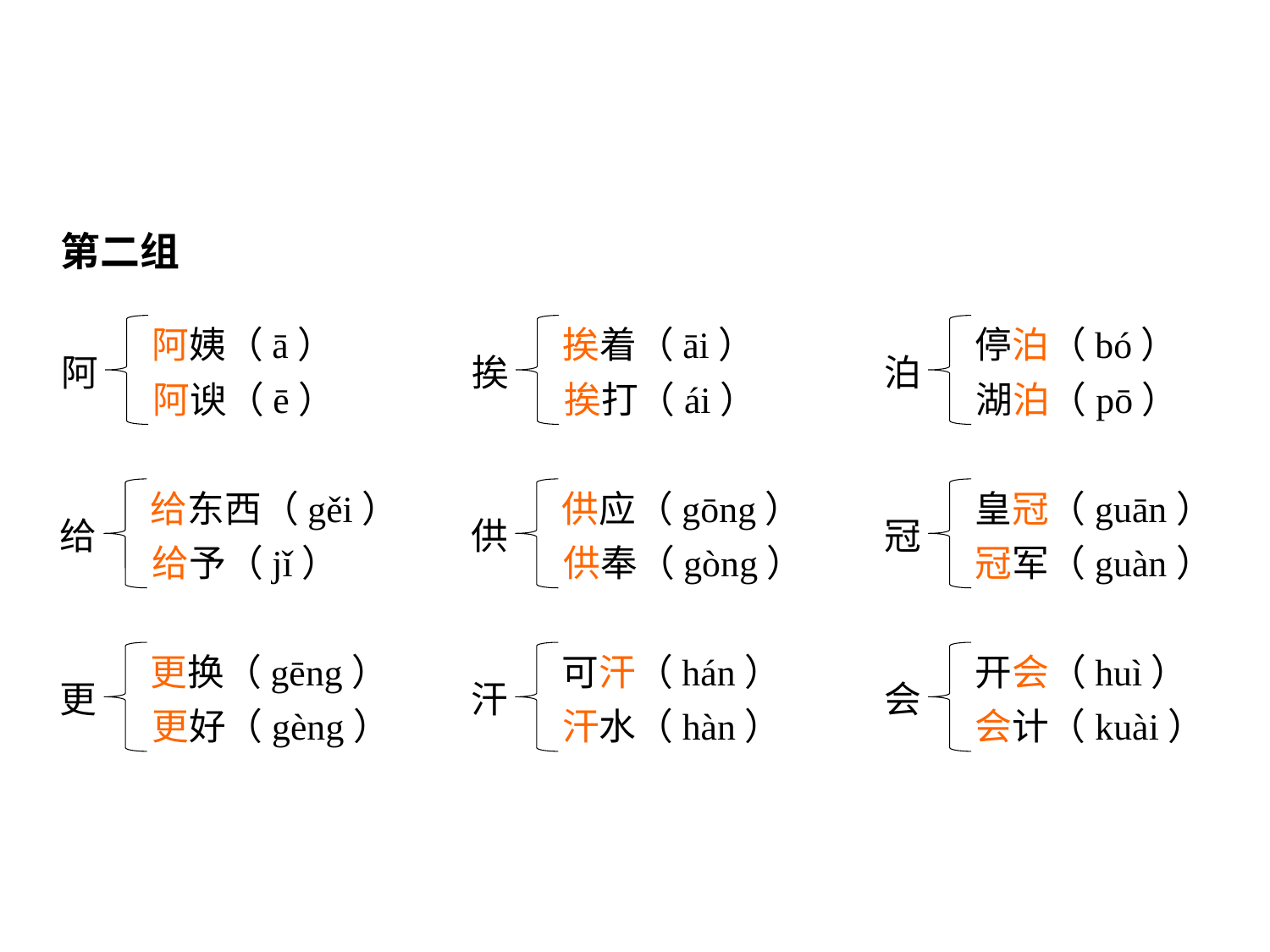

第二组

阿姨（ā）
阿
阿谀（ē）

挨着（āi）
挨
挨打（ái）

停泊（bó）
泊
湖泊（pō）

给东西（gěi）
给
给予（jǐ）

供应（gōng）
供
供奉（gòng）

皇冠（guān）
冠
冠军（guàn）

更换（gēng）
更
更好（gèng）

可汗（hán）
汗
汗水（hàn）

开会（huì）
会
会计（kuài）